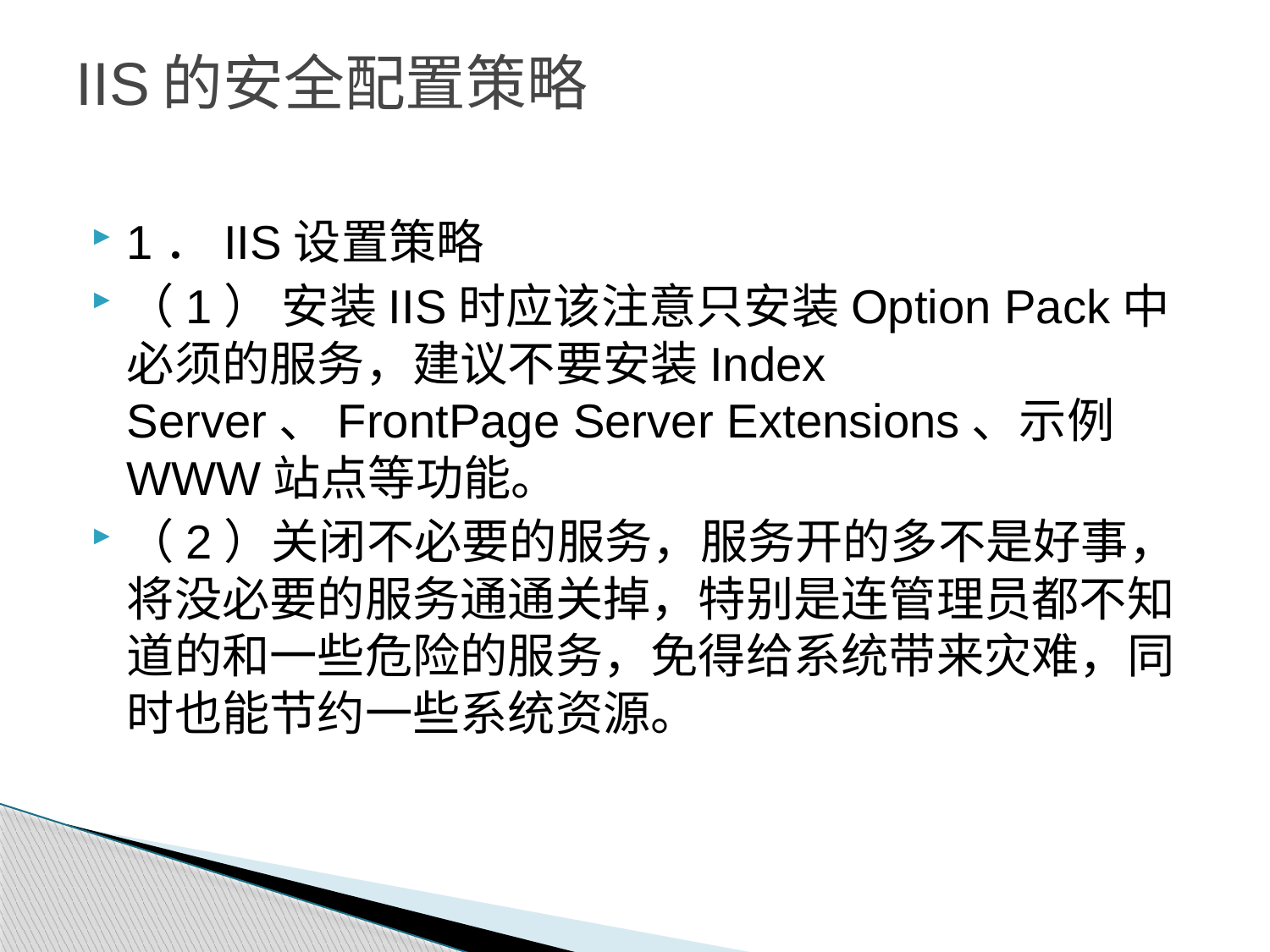

# IIS的安全配置策略
1．IIS设置策略
（1） 安装IIS时应该注意只安装Option Pack中必须的服务，建议不要安装Index Server、FrontPage Server Extensions、示例WWW站点等功能。
（2）关闭不必要的服务，服务开的多不是好事，将没必要的服务通通关掉，特别是连管理员都不知道的和一些危险的服务，免得给系统带来灾难，同时也能节约一些系统资源。